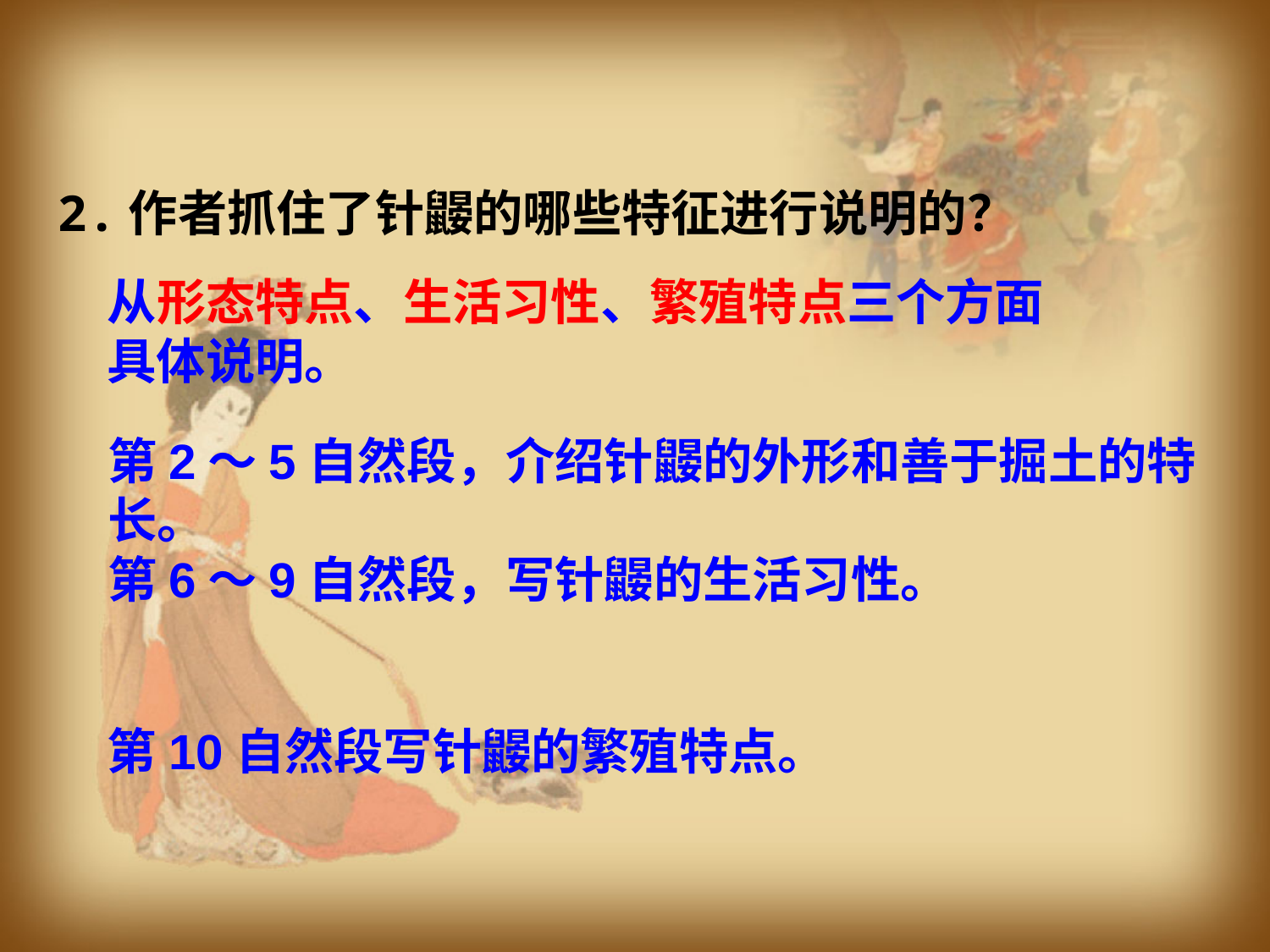

2.作者抓住了针鼹的哪些特征进行说明的？
从形态特点、生活习性、繁殖特点三个方面具体说明。
第2～5自然段，介绍针鼹的外形和善于掘土的特长。
第6～9自然段，写针鼹的生活习性。
第10自然段写针鼹的繁殖特点。